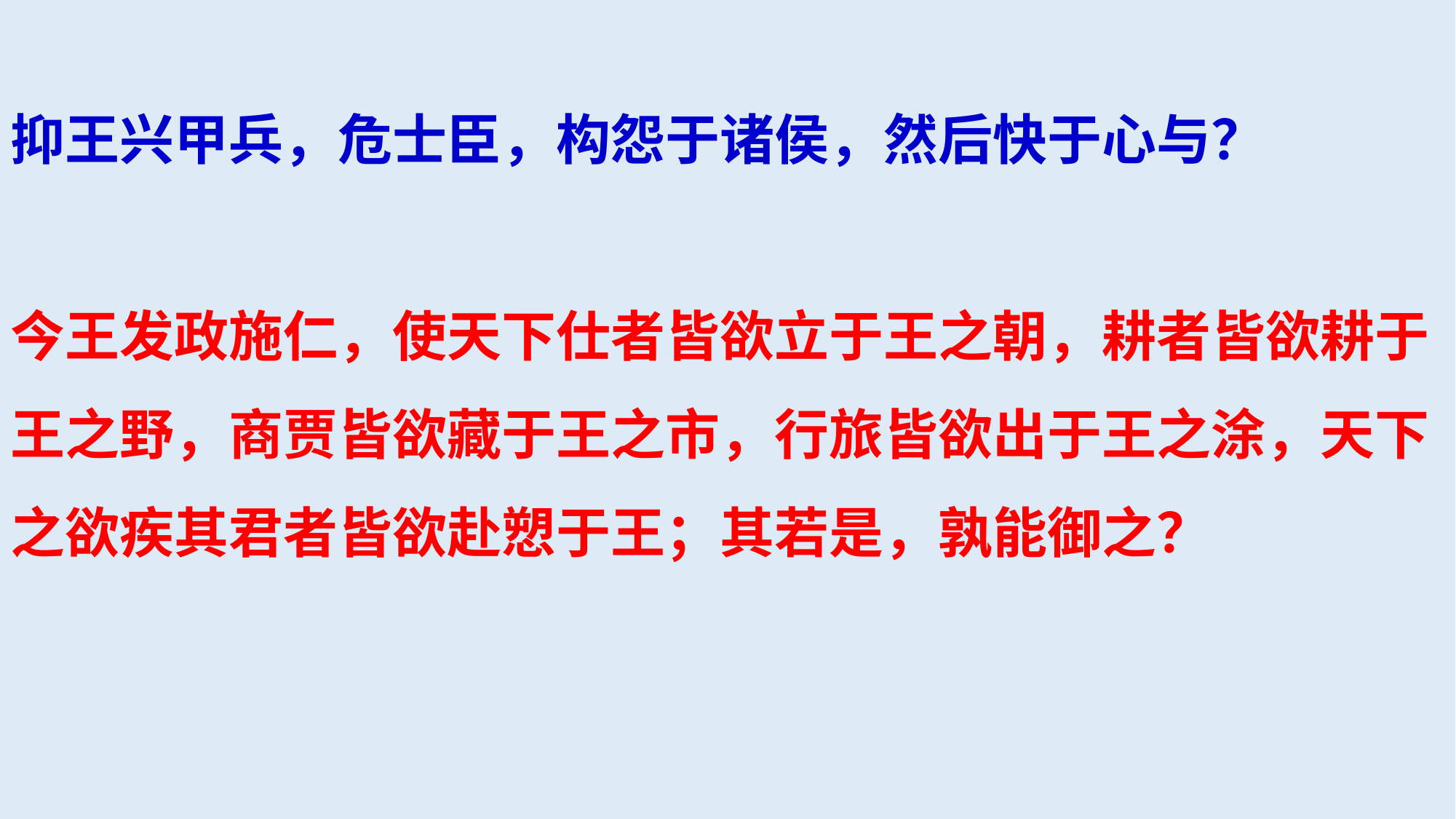

抑王兴甲兵，危士臣，构怨于诸侯，然后快于心与？

今王发政施仁，使天下仕者皆欲立于王之朝，耕者皆欲耕于王之野，商贾皆欲藏于王之市，行旅皆欲出于王之涂，天下之欲疾其君者皆欲赴愬于王；其若是，孰能御之？